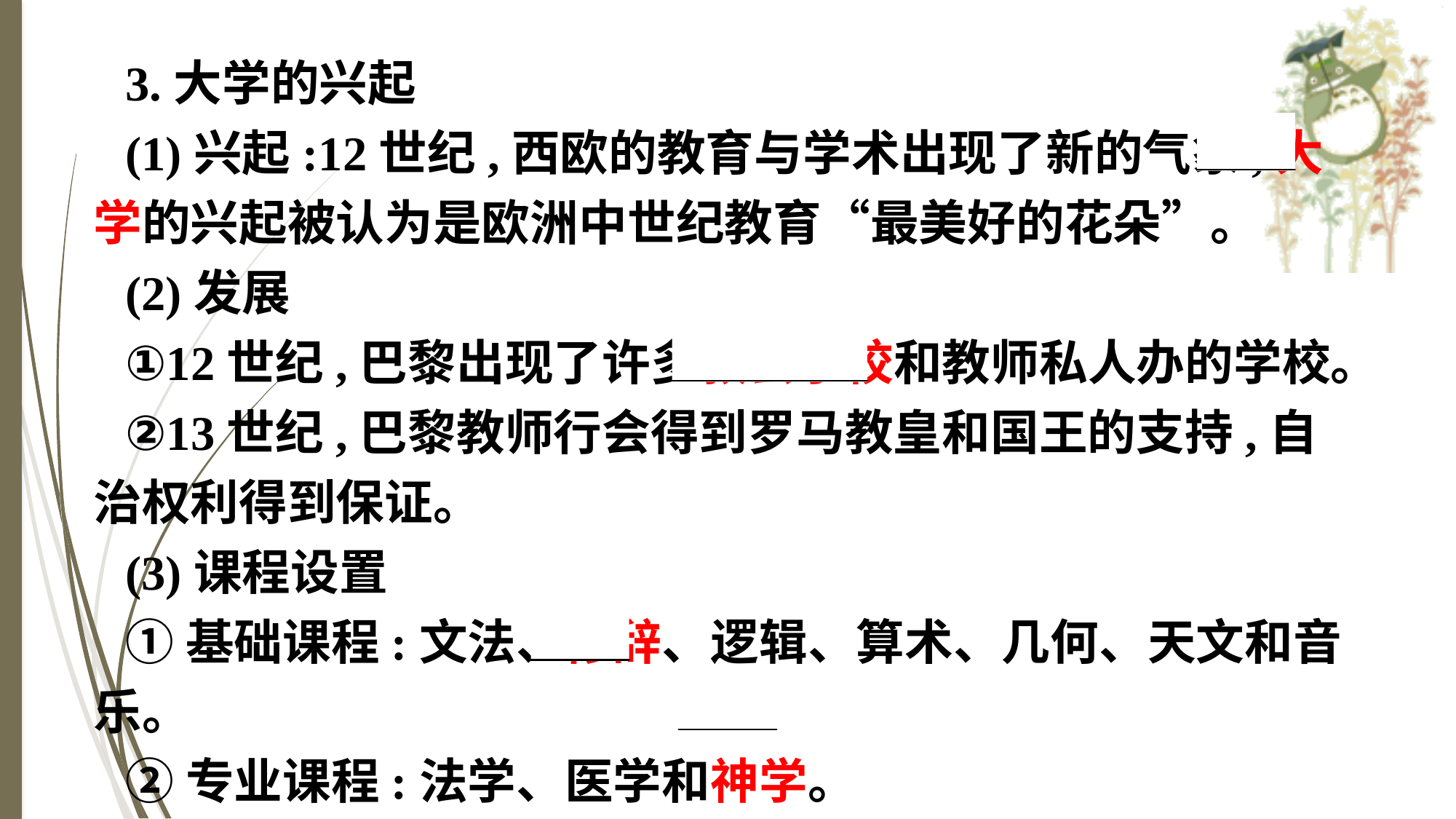

3.大学的兴起
(1)兴起:12世纪,西欧的教育与学术出现了新的气象,大学的兴起被认为是欧洲中世纪教育“最美好的花朵”。
(2)发展
①12世纪,巴黎出现了许多教会学校和教师私人办的学校。
②13世纪,巴黎教师行会得到罗马教皇和国王的支持,自治权利得到保证。
(3)课程设置
①基础课程:文法、修辞、逻辑、算术、几何、天文和音乐。
②专业课程:法学、医学和神学。